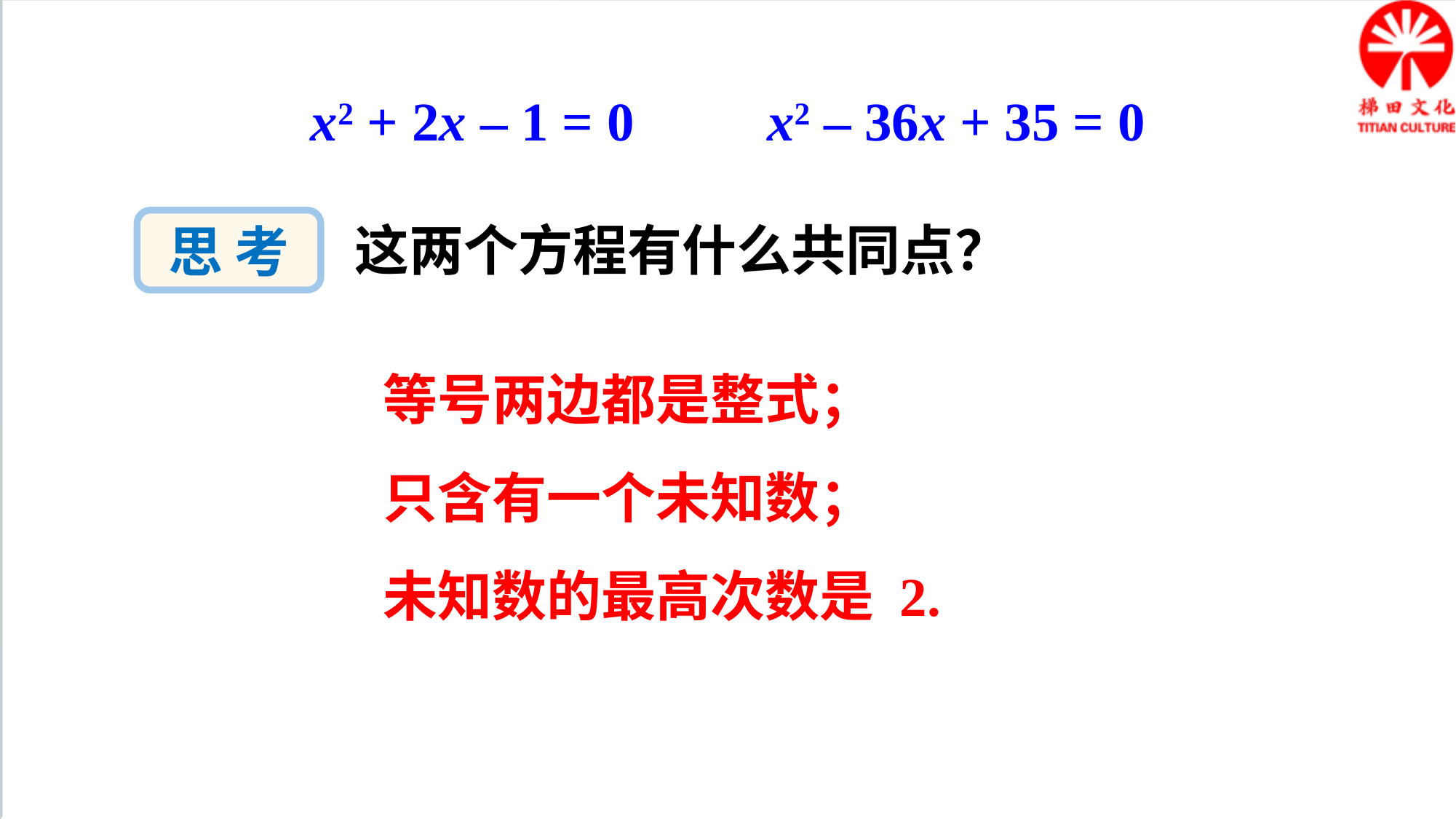

x2 + 2x – 1 = 0
x2 – 36x + 35 = 0
思 考
这两个方程有什么共同点？
等号两边都是整式；
只含有一个未知数；
未知数的最高次数是 2.